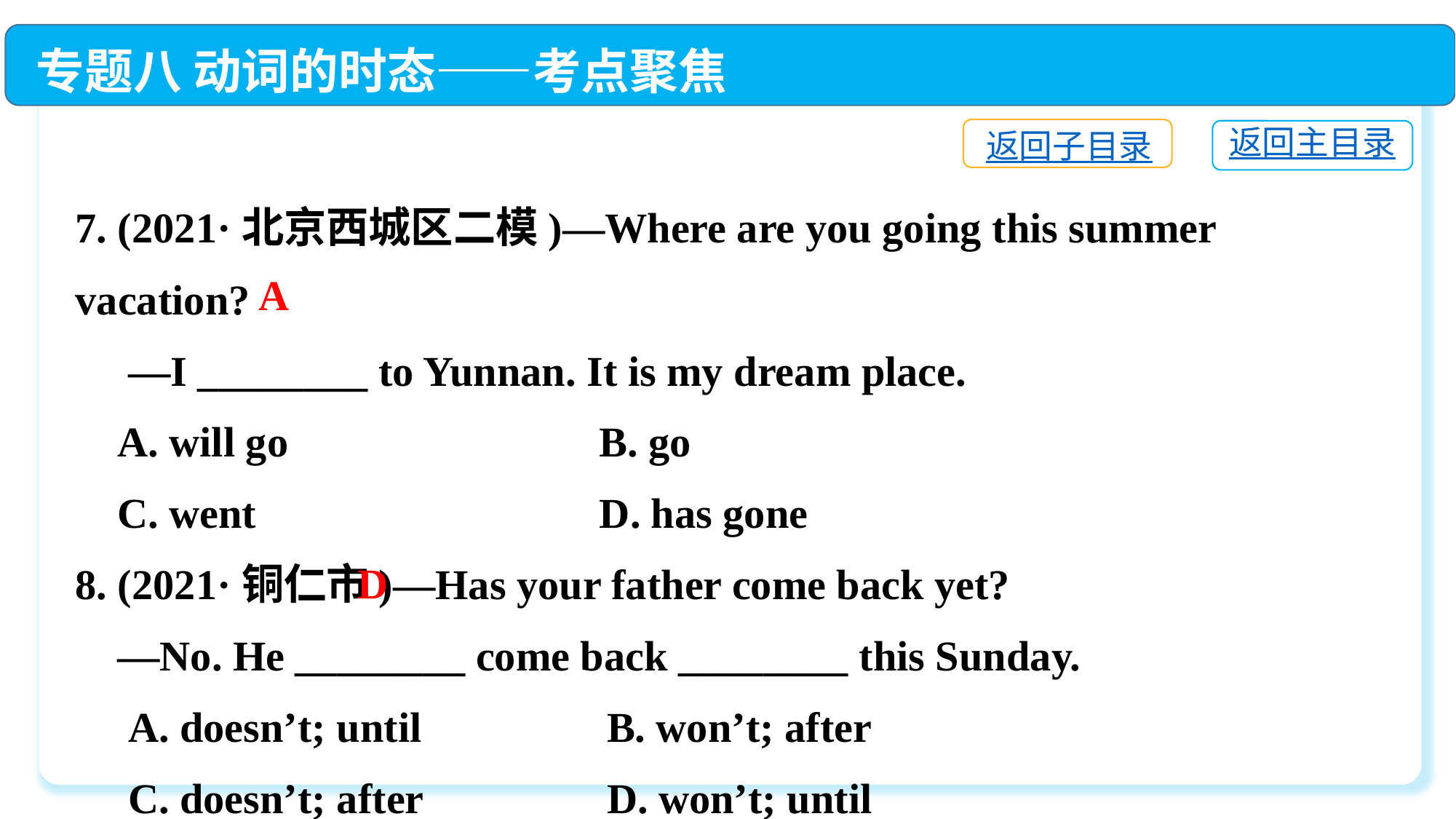

专题八 动词的时态——考点聚焦

返回子目录
返回主目录
7. (2021·北京西城区二模)—Where are you going this summer vacation?
     —I ________ to Yunnan. It is my dream place.
    A. will go	                             B. go
    C. went	                             D. has gone
8. (2021·铜仁市)—Has your father come back yet?
    —No. He ________ come back ________ this Sunday.
     A. doesn’t; until	         B. won’t; after
     C. doesn’t; after	         D. won’t; until

A
D